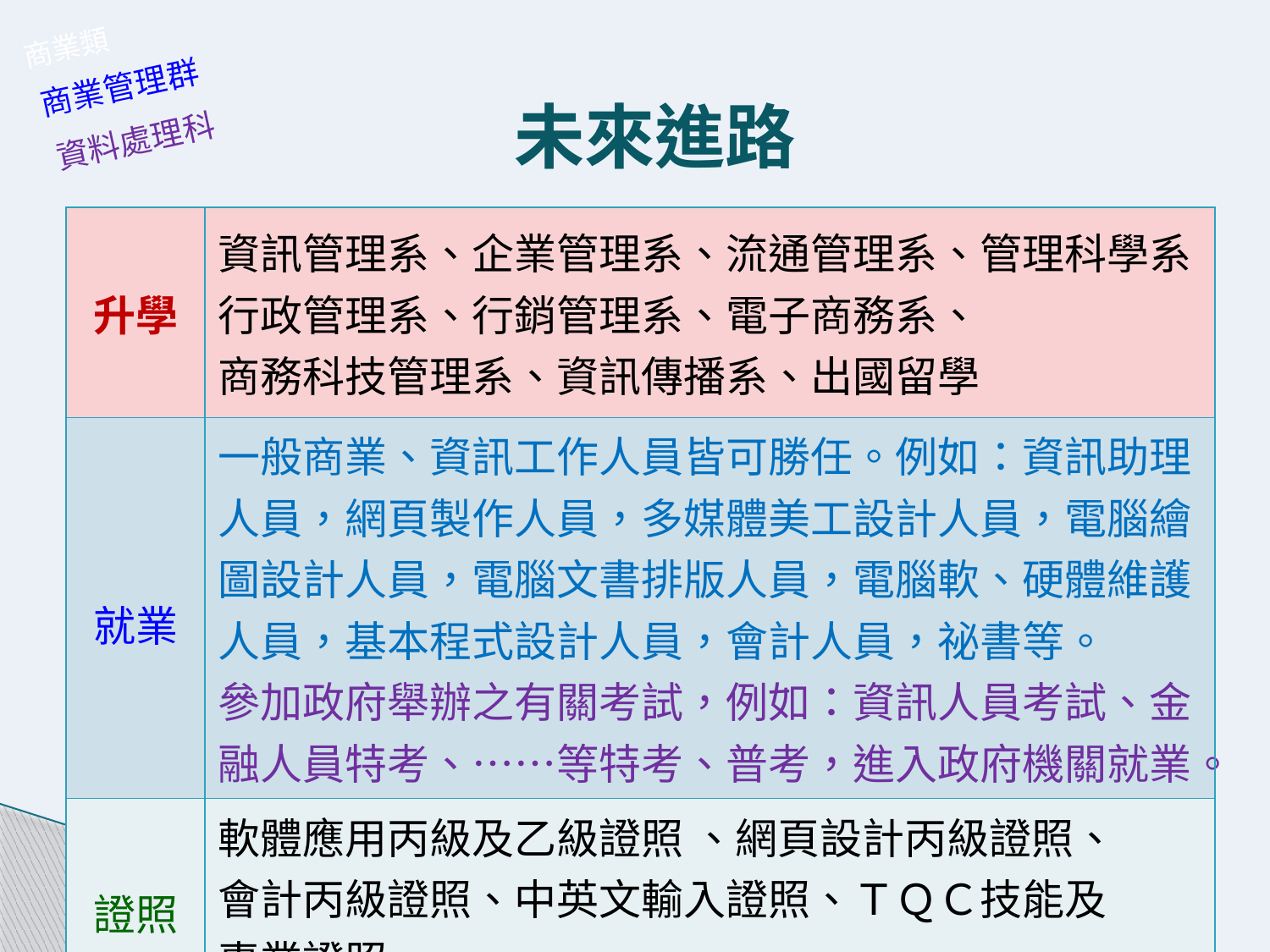

商業類

商業管理群
未來進路
資料處理科
| 升學 | 資訊管理系、企業管理系、流通管理系、管理科學系 行政管理系、行銷管理系、電子商務系、 商務科技管理系、資訊傳播系、出國留學 |
| --- | --- |
| 就業 | 一般商業、資訊工作人員皆可勝任。例如：資訊助理人員，網頁製作人員，多媒體美工設計人員，電腦繪圖設計人員，電腦文書排版人員，電腦軟、硬體維護人員，基本程式設計人員，會計人員，祕書等。 參加政府舉辦之有關考試，例如：資訊人員考試、金融人員特考、……等特考、普考，進入政府機關就業。 |
| 證照 | 軟體應用丙級及乙級證照 、網頁設計丙級證照、 會計丙級證照、中英文輸入證照、ＴＱＣ技能及 專業證照 。 |